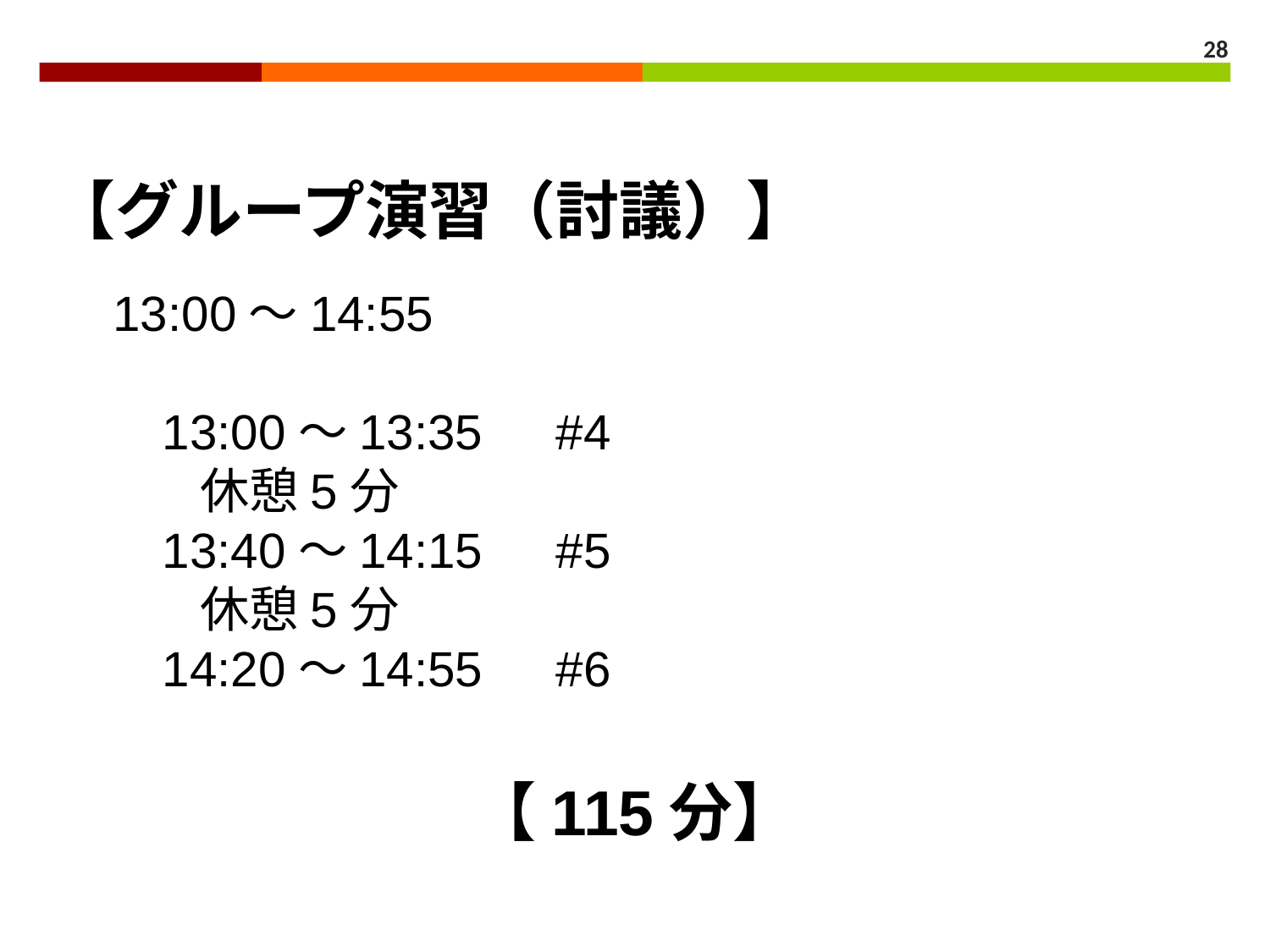

28
【グループ演習（討議）】

　13:00～14:55

　　13:00～13:35　#4
　　　休憩5分
　　13:40～14:15　#5
　　　休憩5分
　　14:20～14:55　#6

【115分】